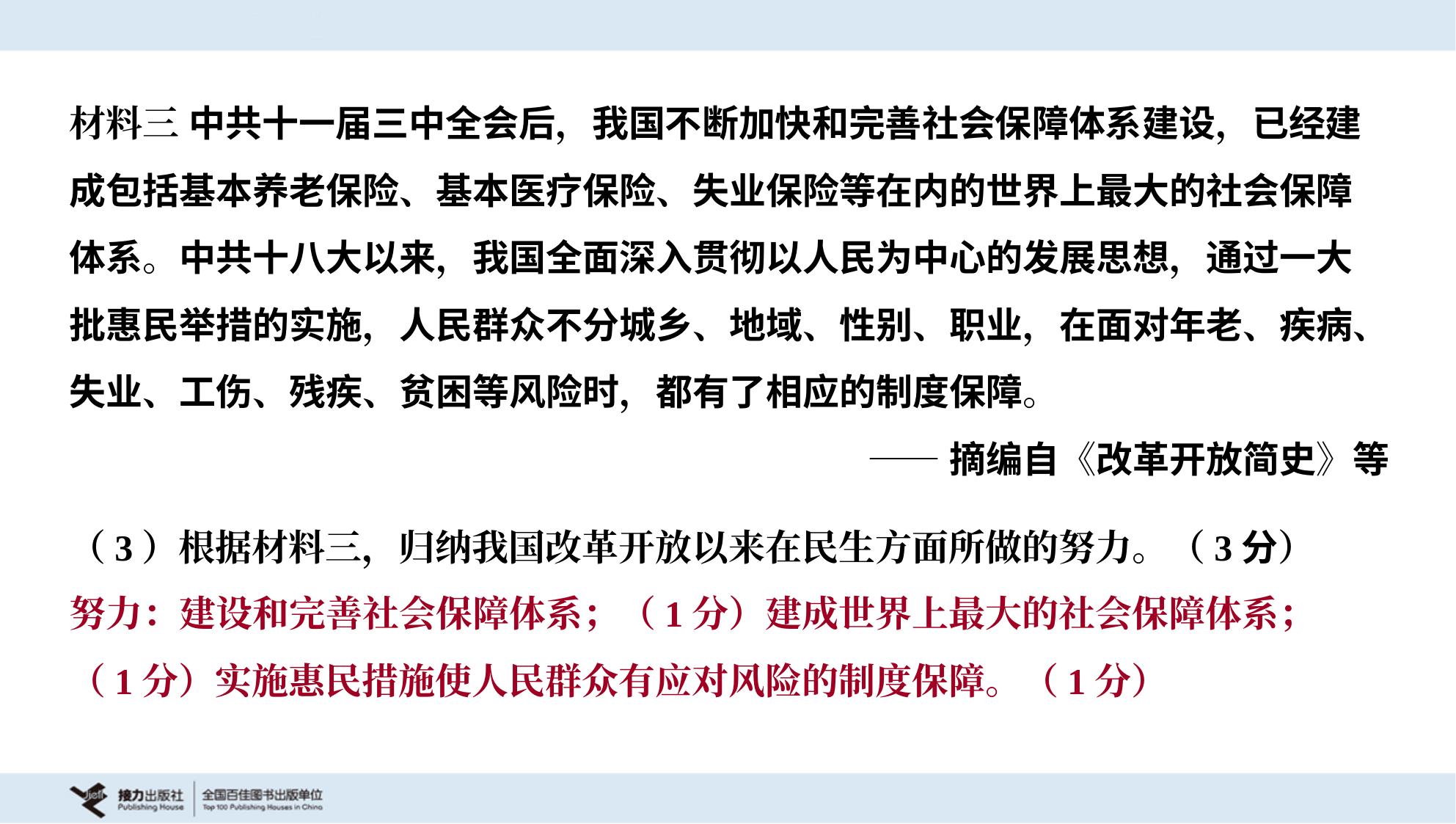

材料三 中共十一届三中全会后，我国不断加快和完善社会保障体系建设，已经建
成包括基本养老保险、基本医疗保险、失业保险等在内的世界上最大的社会保障
体系。中共十八大以来，我国全面深入贯彻以人民为中心的发展思想，通过一大
批惠民举措的实施，人民群众不分城乡、地域、性别、职业，在面对年老、疾病、
失业、工伤、残疾、贫困等风险时，都有了相应的制度保障。
——摘编自《改革开放简史》等
（3）根据材料三，归纳我国改革开放以来在民生方面所做的努力。（3分）
努力：建设和完善社会保障体系；（1分）建成世界上最大的社会保障体系；
（1分）实施惠民措施使人民群众有应对风险的制度保障。（1分）